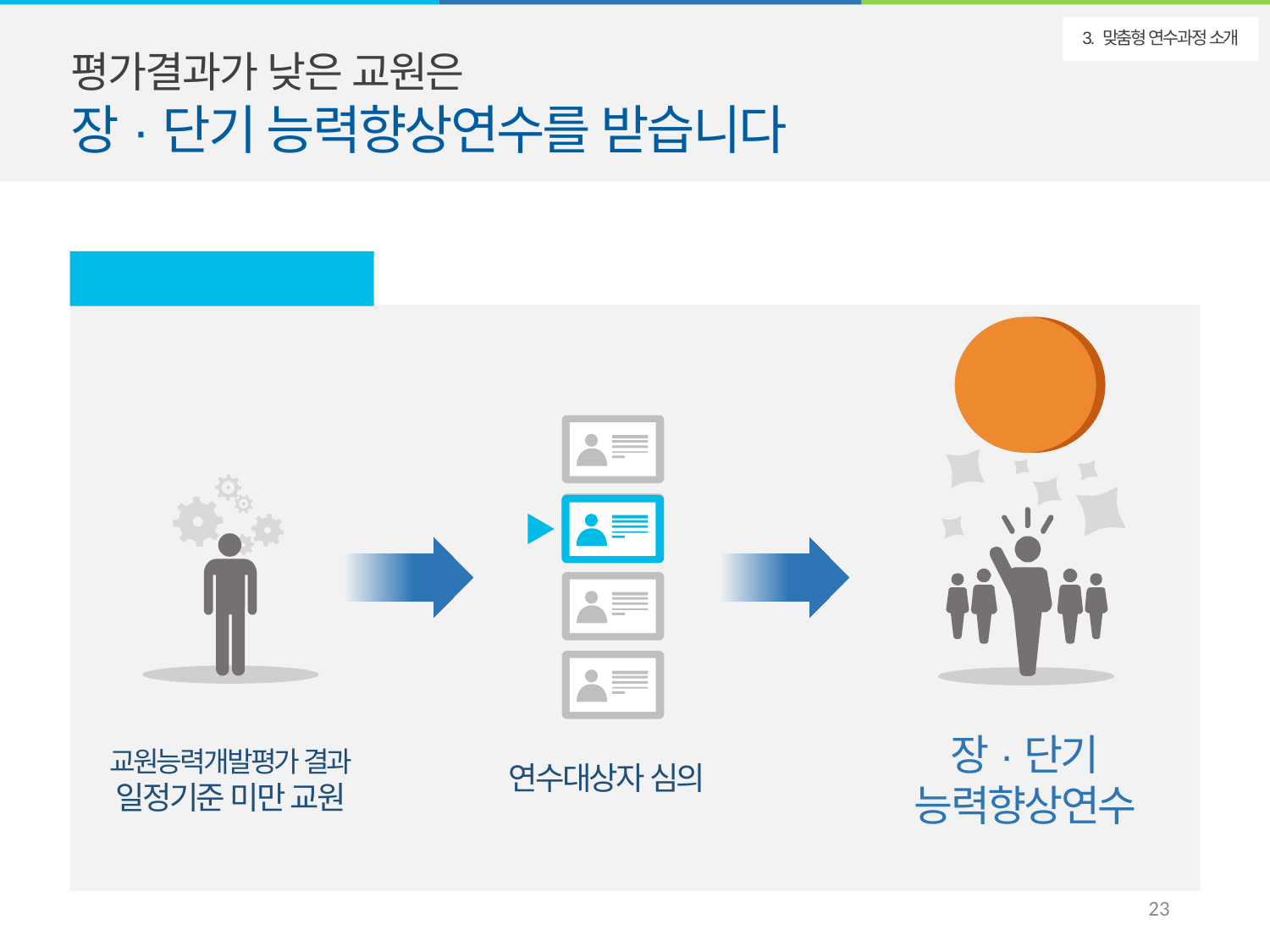

평가결과가 낮은 교원은
장·단기 능력향상연수를 받습니다
3. 맞춤형 연수과정 소개
능력향상연수

60시간
~ 6개월
1 년간

연수대상자 심의

장·단기
능력향상연수

교원능력개발평가 결과
일정기준 미만 교원

23